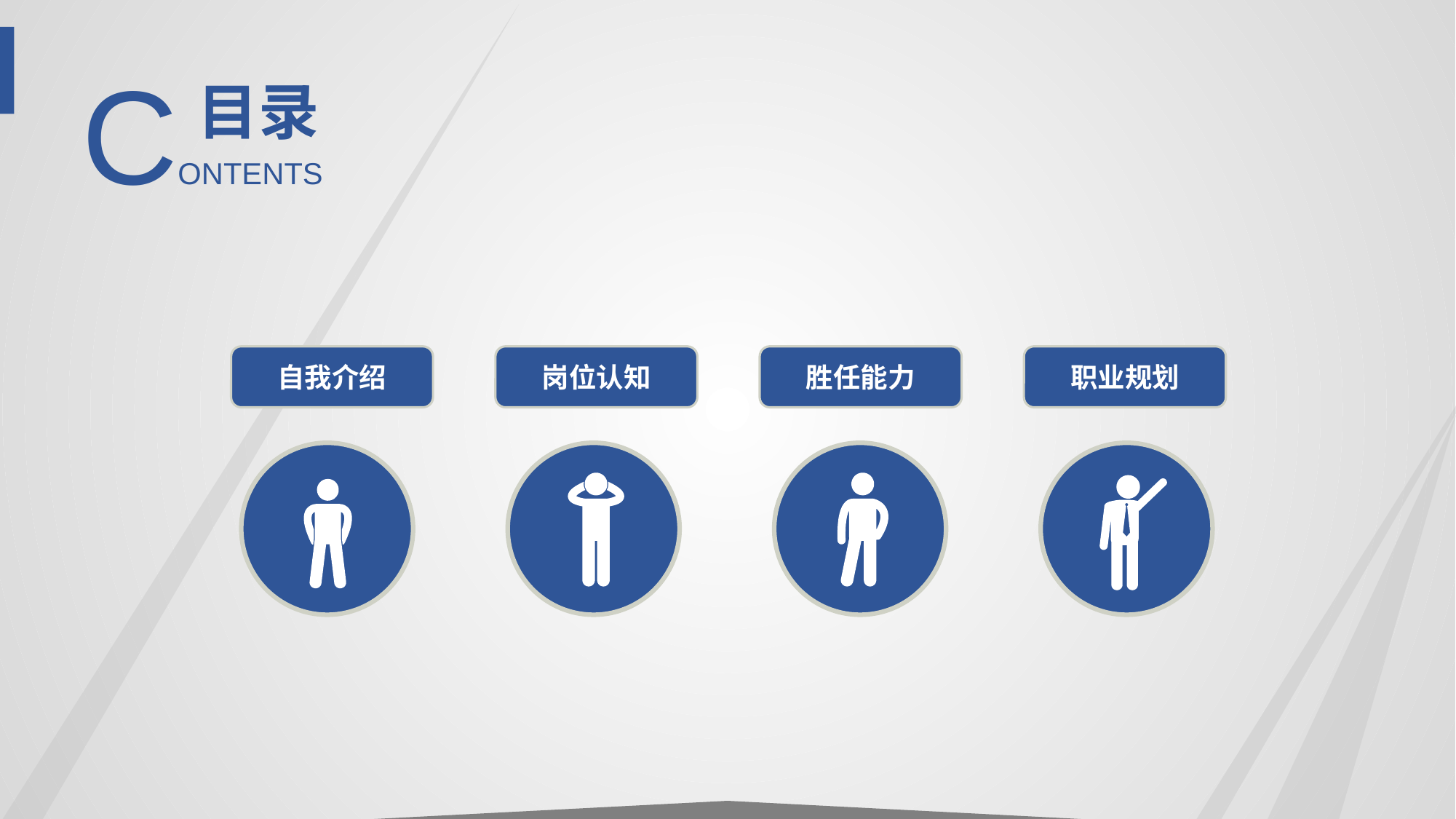

CONTENTS
目录
自我介绍

岗位认知

胜任能力

职业规划

.